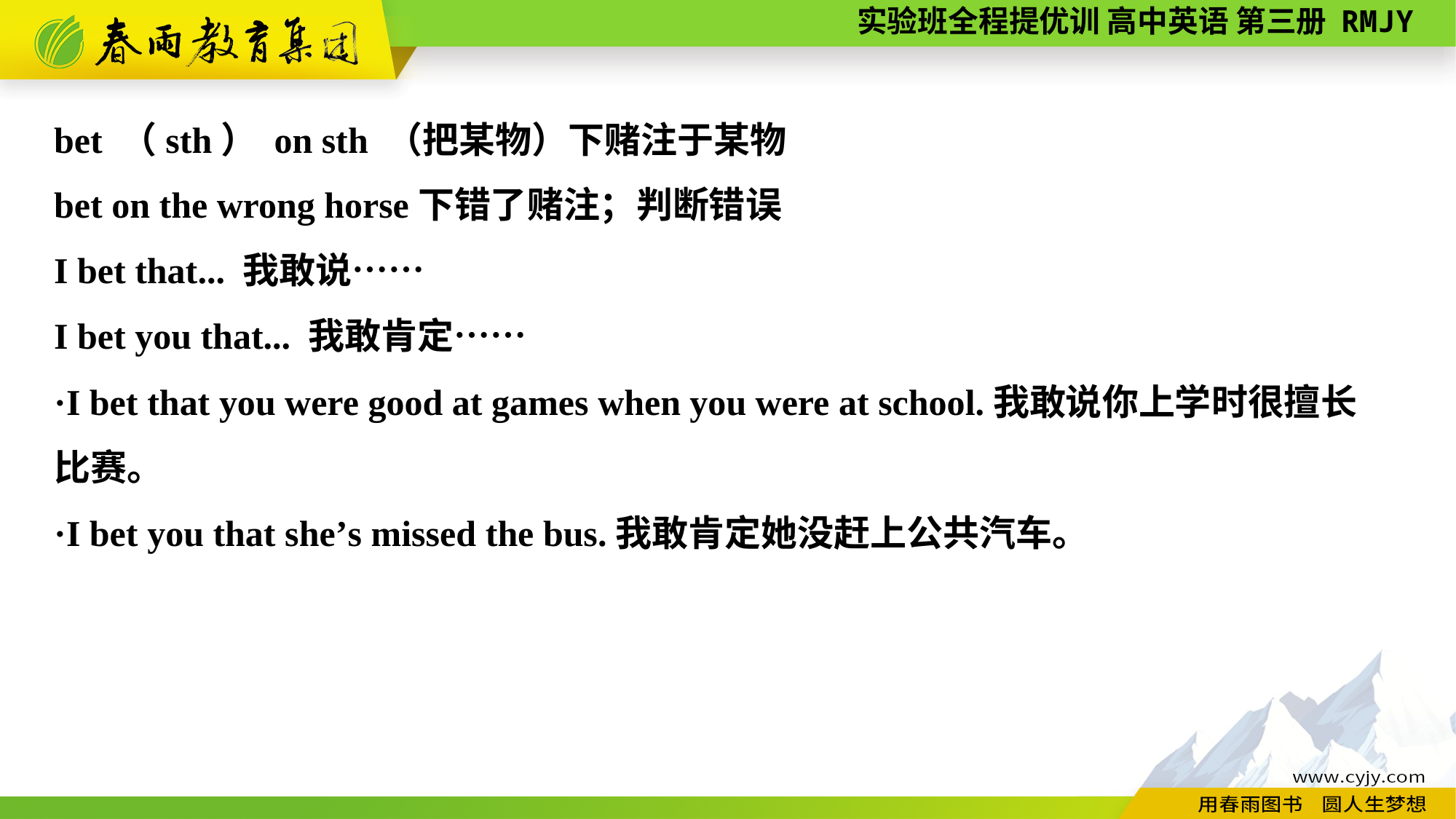

bet （sth） on sth （把某物）下赌注于某物
bet on the wrong horse下错了赌注；判断错误
I bet that... 我敢说……
I bet you that... 我敢肯定……
·I bet that you were good at games when you were at school.我敢说你上学时很擅长
比赛。
·I bet you that she’s missed the bus.我敢肯定她没赶上公共汽车。